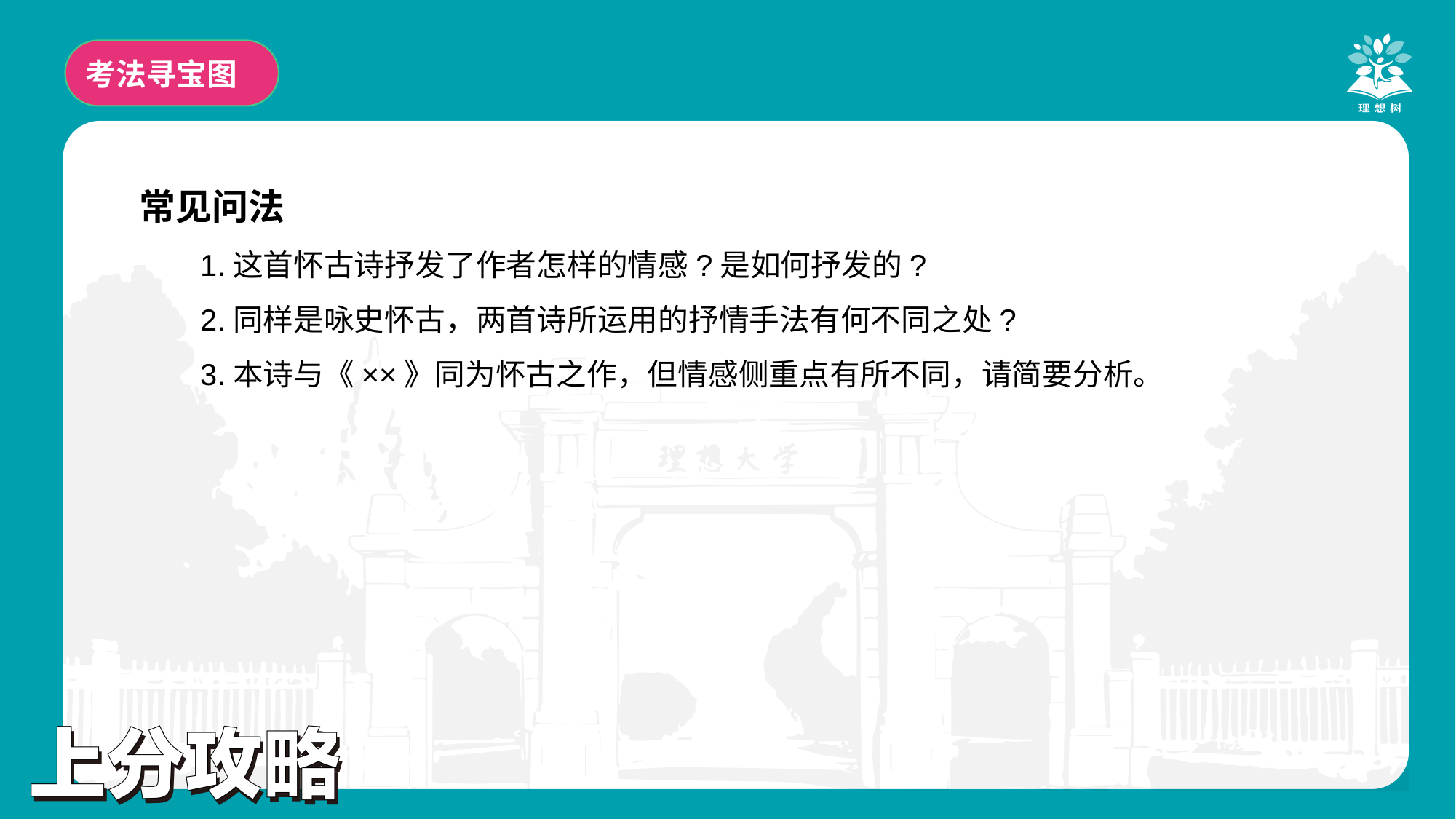

考法寻宝图
常见问法
1.这首怀古诗抒发了作者怎样的情感?是如何抒发的?
2.同样是咏史怀古，两首诗所运用的抒情手法有何不同之处?
3.本诗与《××》同为怀古之作，但情感侧重点有所不同，请简要分析。